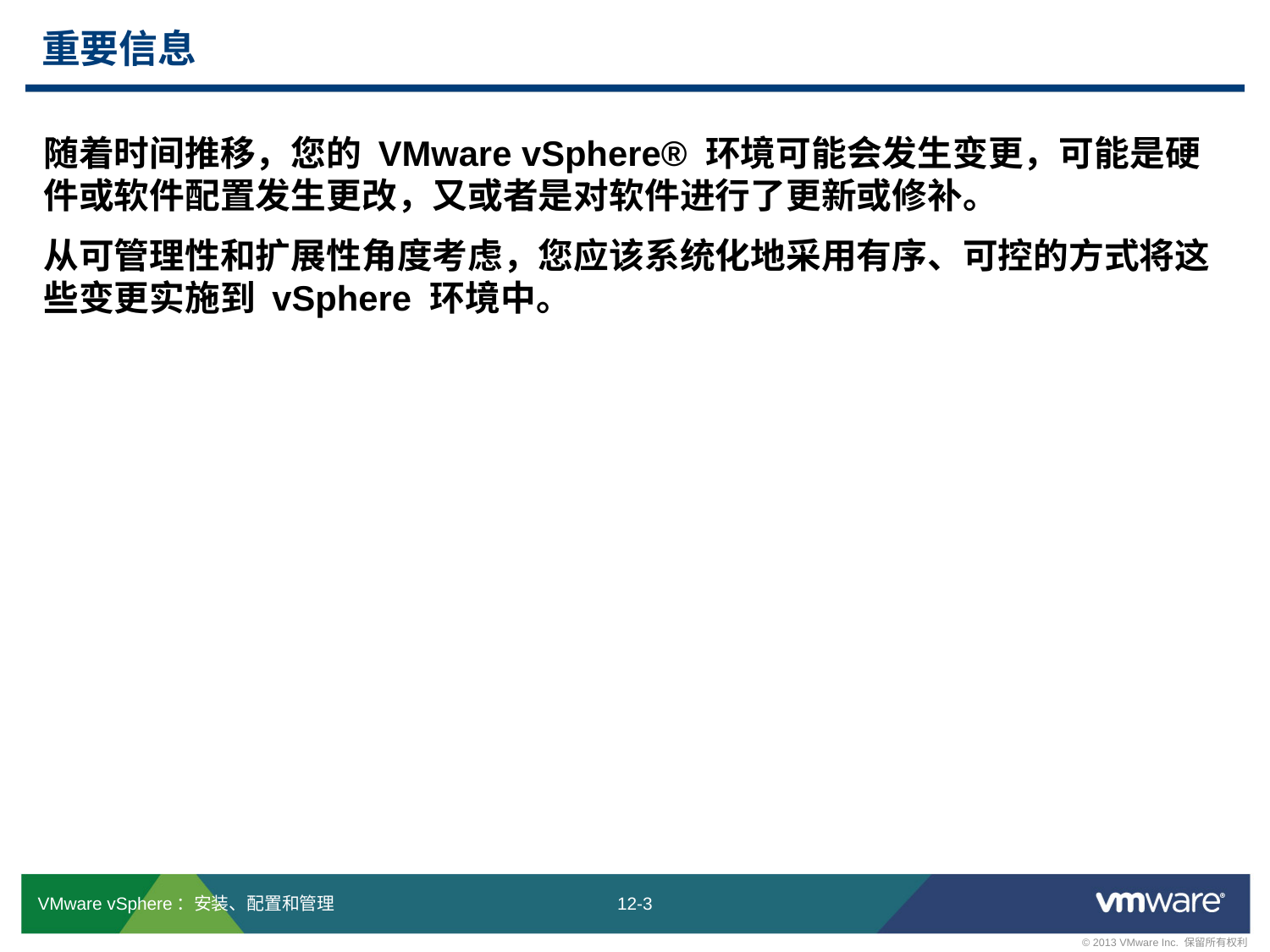

# 重要信息
随着时间推移，您的 VMware vSphere® 环境可能会发生变更，可能是硬件或软件配置发生更改，又或者是对软件进行了更新或修补。
从可管理性和扩展性角度考虑，您应该系统化地采用有序、可控的方式将这些变更实施到 vSphere 环境中。